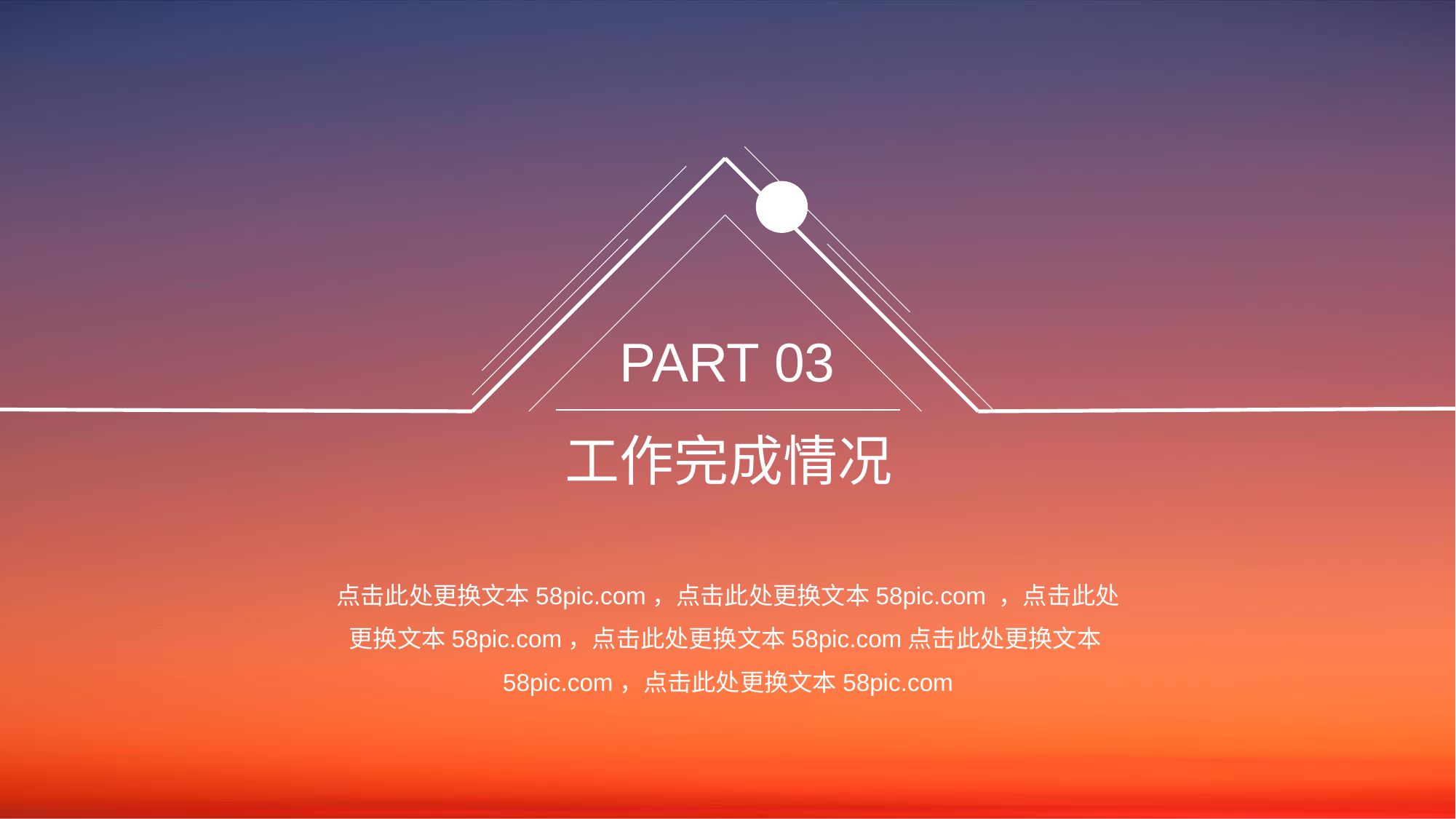

PART 03
工作完成情况
点击此处更换文本58pic.com，点击此处更换文本58pic.com ，点击此处更换文本58pic.com，点击此处更换文本58pic.com点击此处更换文本58pic.com，点击此处更换文本58pic.com